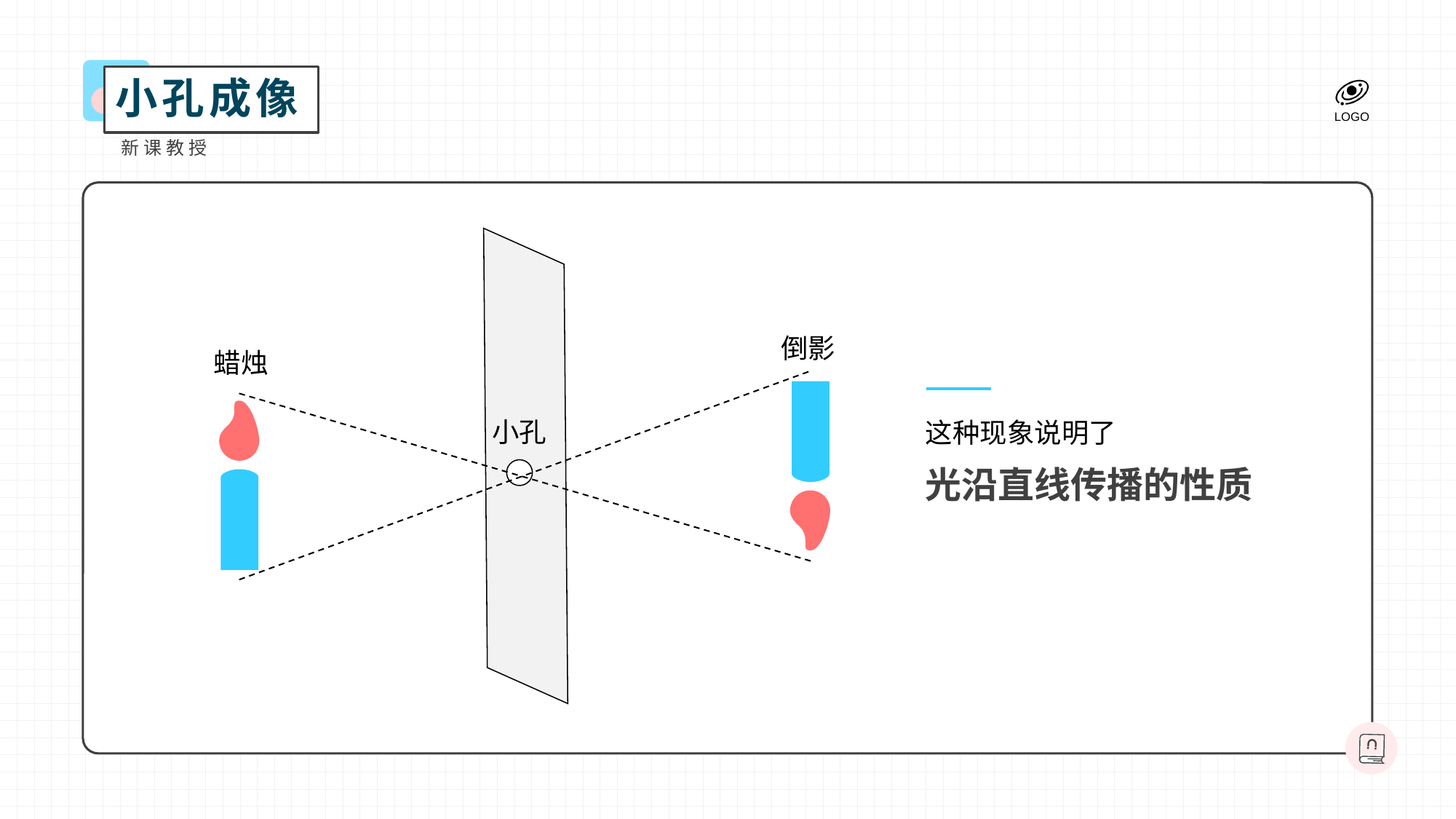

小孔成像
新课教授

倒影
蜡烛
小孔
这种现象说明了
光沿直线传播的性质